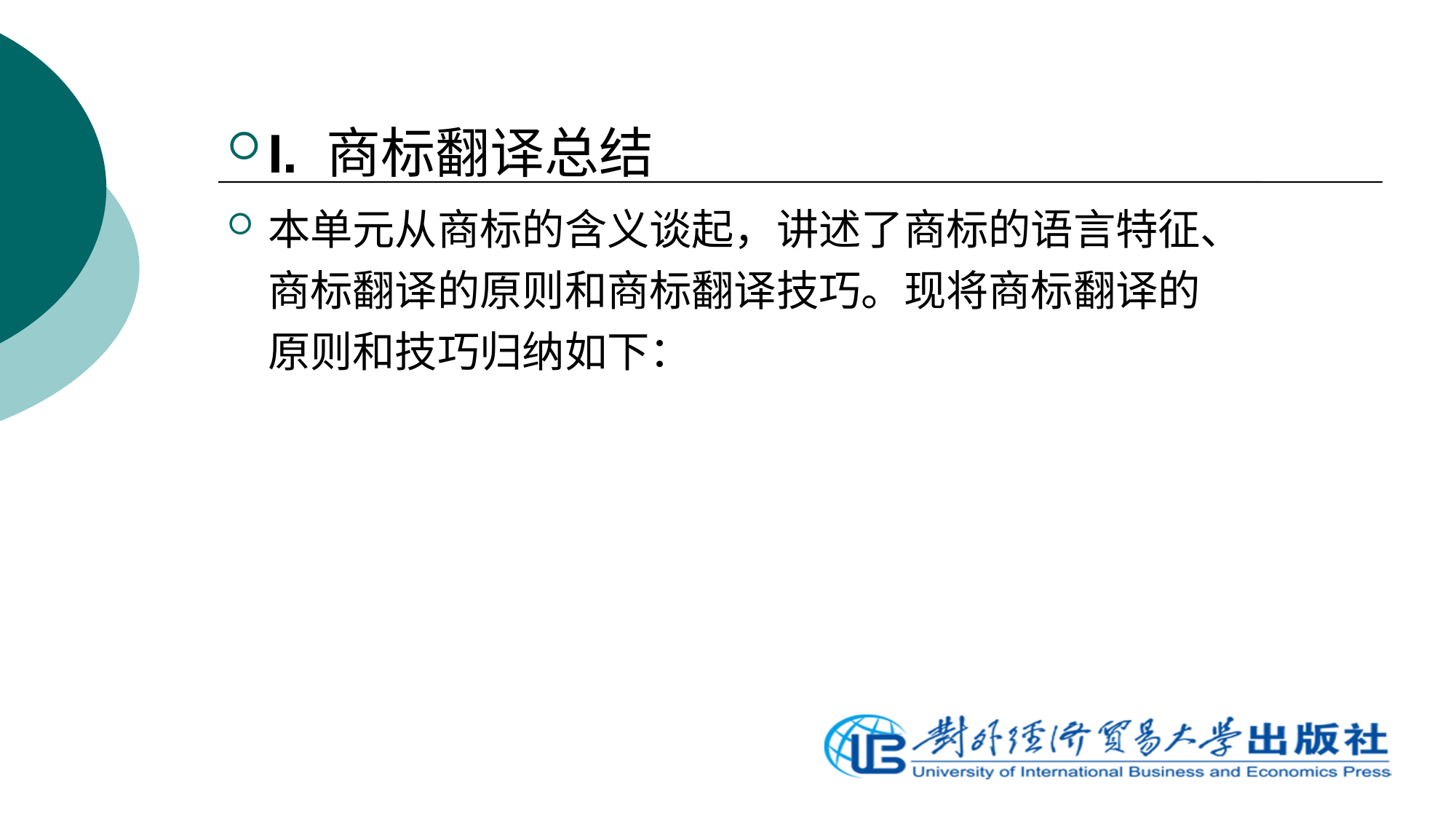

I. 商标翻译总结
本单元从商标的含义谈起，讲述了商标的语言特征、商标翻译的原则和商标翻译技巧。现将商标翻译的原则和技巧归纳如下：